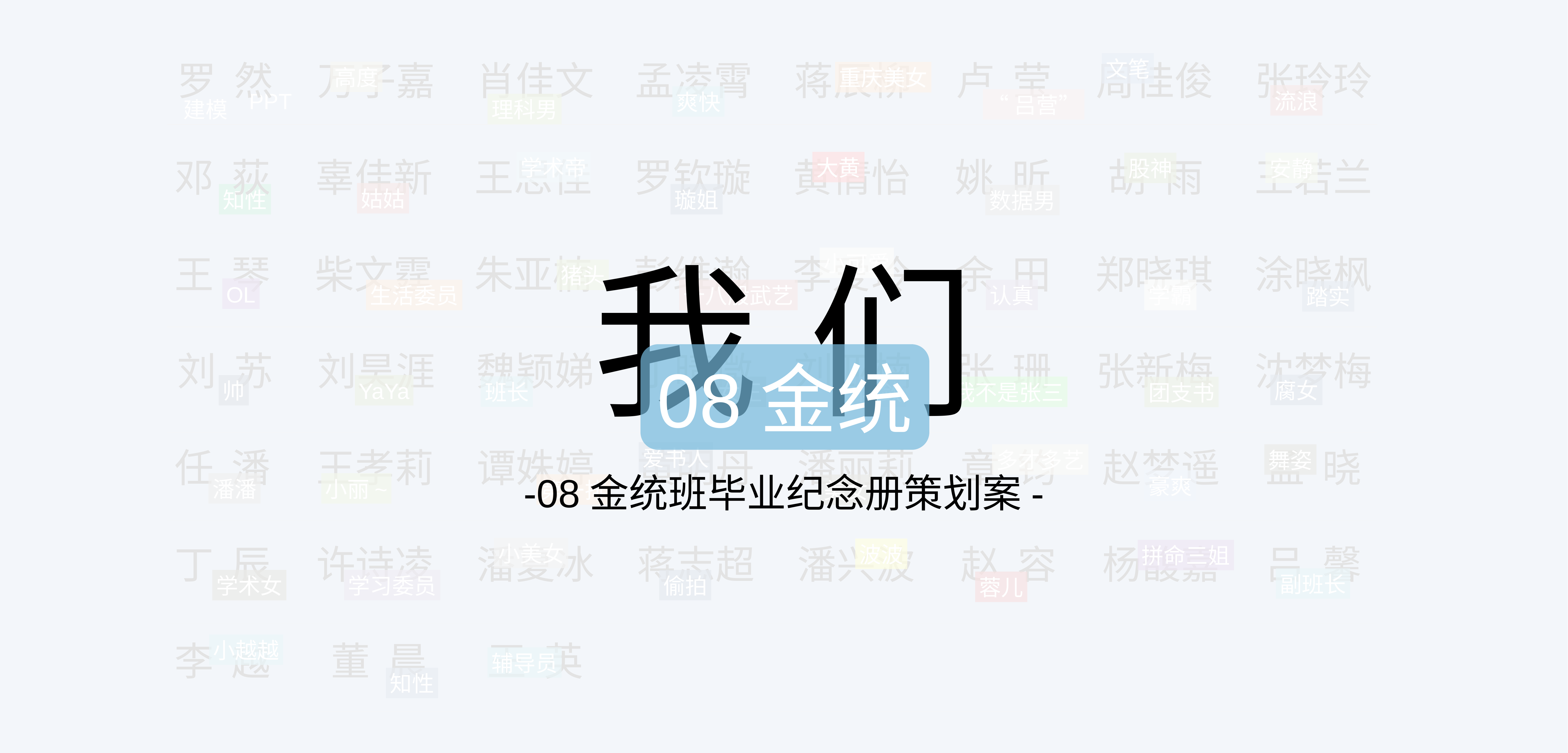

文笔
罗  然
万子嘉
肖佳文
孟凌霄
蒋辰柳
卢  莹
周佳俊
张玲玲
高度
重庆美女
PPT
流浪
爽快
“吕营”
建模
理科男
邓  荻
辜佳新
王思佳
罗钦璇
黄倩怡
姚  昕
胡  雨
王若兰
学术帝
大黄
股神
安静
姑姑
知性
璇姐
数据男
我 们
王  琴
柴文霆
朱亚楠
彭维瀚
李爱玲
小可爱
余  田
郑晓琪
涂晓枫
猪头
OL
生活委员
十八般武艺
认真
学霸
踏实
刘  苏
刘昊涯
魏颖娣
丁晴微
08金统
刘亚楠
张  珊
张新梅
沈梦梅
腐女
帅
YaYa
班长
女王
内敛
我不是张三
团支书
任  潘
王孝莉
谭姝婷
黄明丹
潘丽莉
章  钧
赵梦遥
孟  晓
爱书人
多才多艺
舞姿
-08金统班毕业纪念册策划案-
豪爽
潘潘
小丽~
第一排
美女
丁  辰
许诗凌
潘夏冰
小美女
蒋志超
潘兴波
赵  容
杨馥嘉
吕  馨
波波
拼命三姐
副班长
学术女
学习委员
偷拍
蓉儿
李  越
小越越
董  晨
王  英
辅导员
知性